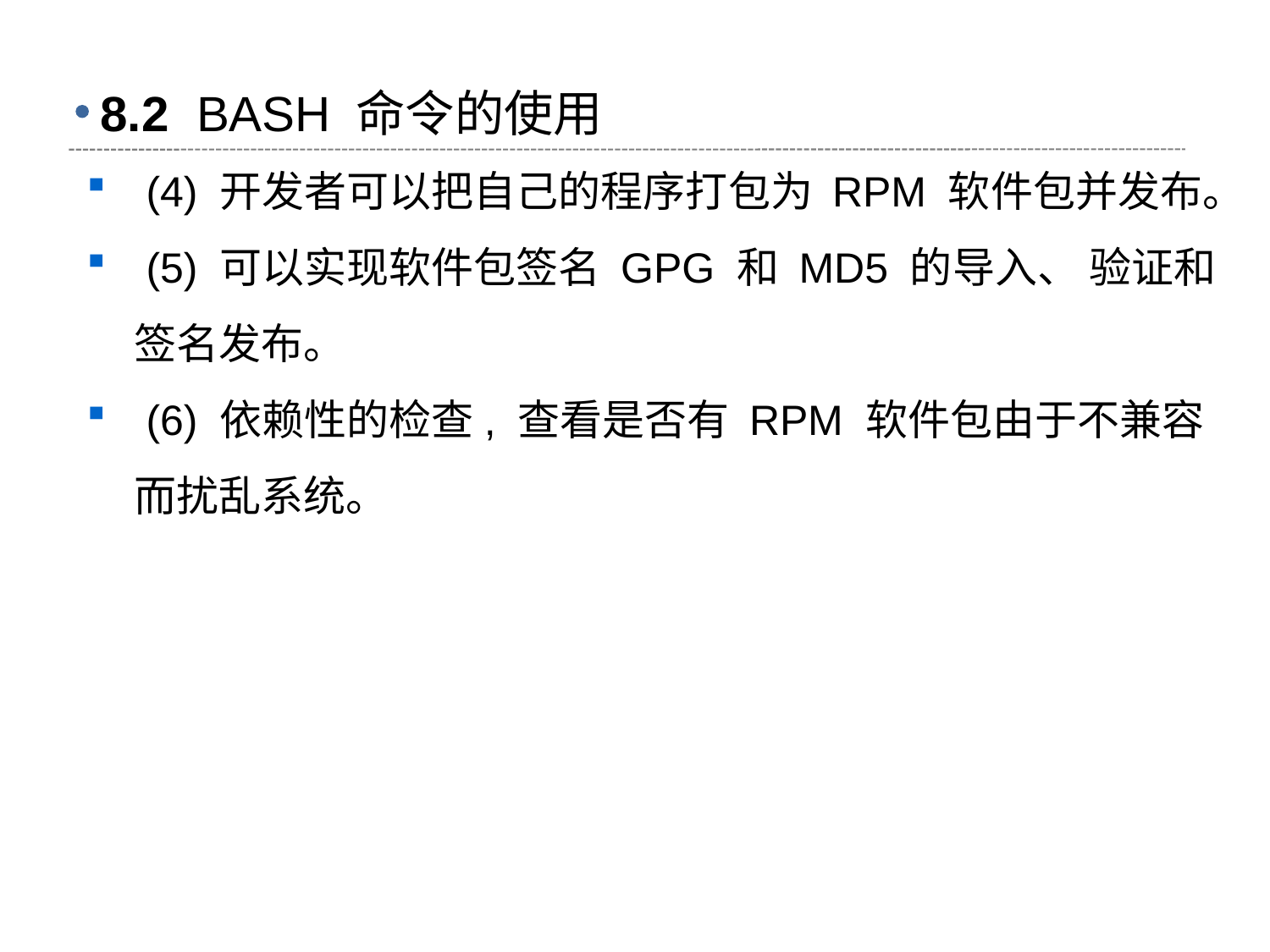

# 8.2  BASH 命令的使用

 (4) 开发者可以把自己的程序打包为 RPM 软件包并发布。
 (5) 可以实现软件包签名 GPG 和 MD5 的导入、 验证和签名发布。
 (6) 依赖性的检查, 查看是否有 RPM 软件包由于不兼容而扰乱系统。